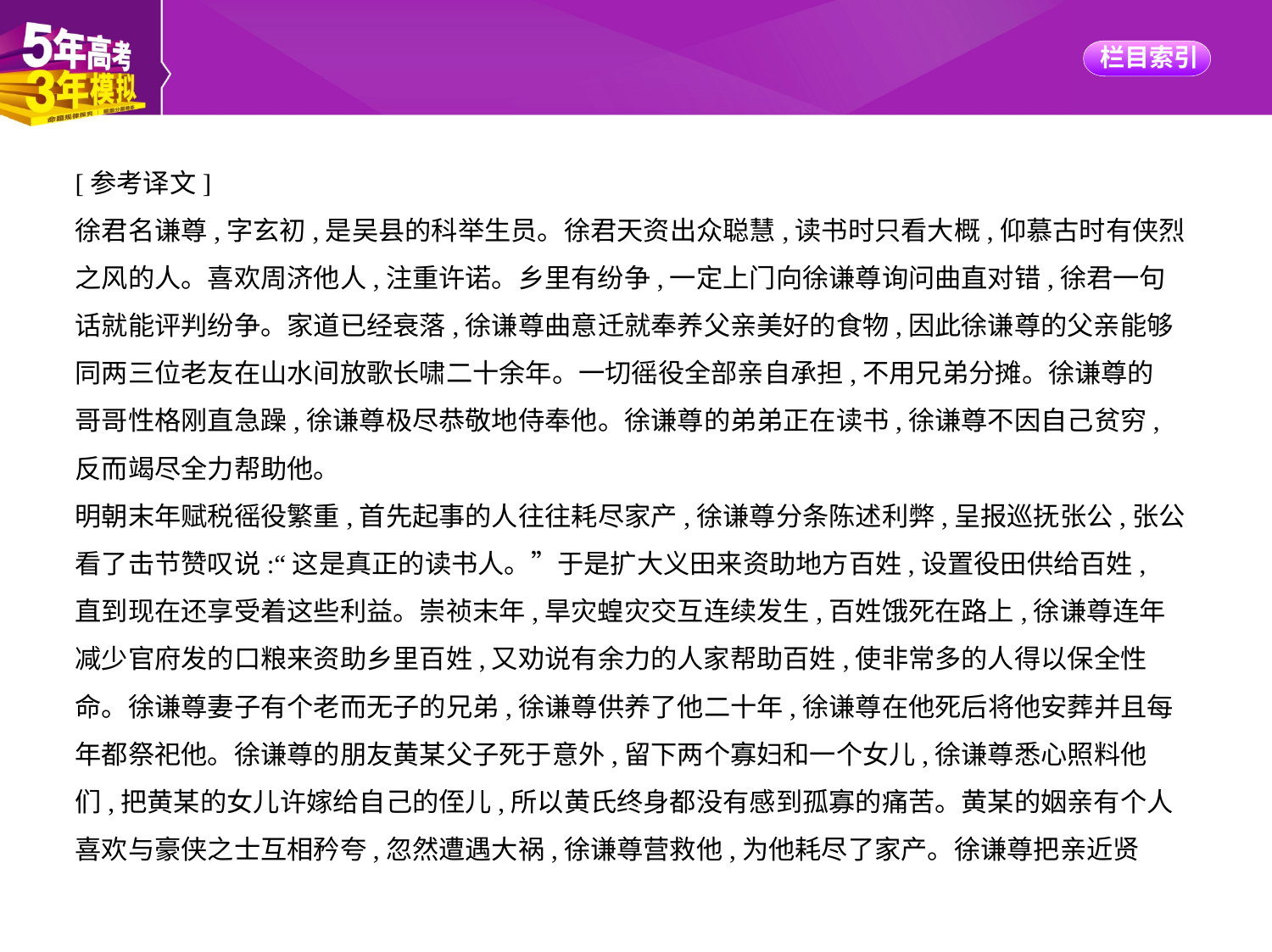

[参考译文]
徐君名谦尊,字玄初,是吴县的科举生员。徐君天资出众聪慧,读书时只看大概,仰慕古时有侠烈
之风的人。喜欢周济他人,注重许诺。乡里有纷争,一定上门向徐谦尊询问曲直对错,徐君一句
话就能评判纷争。家道已经衰落,徐谦尊曲意迁就奉养父亲美好的食物,因此徐谦尊的父亲能够
同两三位老友在山水间放歌长啸二十余年。一切徭役全部亲自承担,不用兄弟分摊。徐谦尊的
哥哥性格刚直急躁,徐谦尊极尽恭敬地侍奉他。徐谦尊的弟弟正在读书,徐谦尊不因自己贫穷,
反而竭尽全力帮助他。
明朝末年赋税徭役繁重,首先起事的人往往耗尽家产,徐谦尊分条陈述利弊,呈报巡抚张公,张公
看了击节赞叹说:“这是真正的读书人。”于是扩大义田来资助地方百姓,设置役田供给百姓,
直到现在还享受着这些利益。崇祯末年,旱灾蝗灾交互连续发生,百姓饿死在路上,徐谦尊连年
减少官府发的口粮来资助乡里百姓,又劝说有余力的人家帮助百姓,使非常多的人得以保全性
命。徐谦尊妻子有个老而无子的兄弟,徐谦尊供养了他二十年,徐谦尊在他死后将他安葬并且每
年都祭祀他。徐谦尊的朋友黄某父子死于意外,留下两个寡妇和一个女儿,徐谦尊悉心照料他
们,把黄某的女儿许嫁给自己的侄儿,所以黄氏终身都没有感到孤寡的痛苦。黄某的姻亲有个人
喜欢与豪侠之士互相矜夸,忽然遭遇大祸,徐谦尊营救他,为他耗尽了家产。徐谦尊把亲近贤